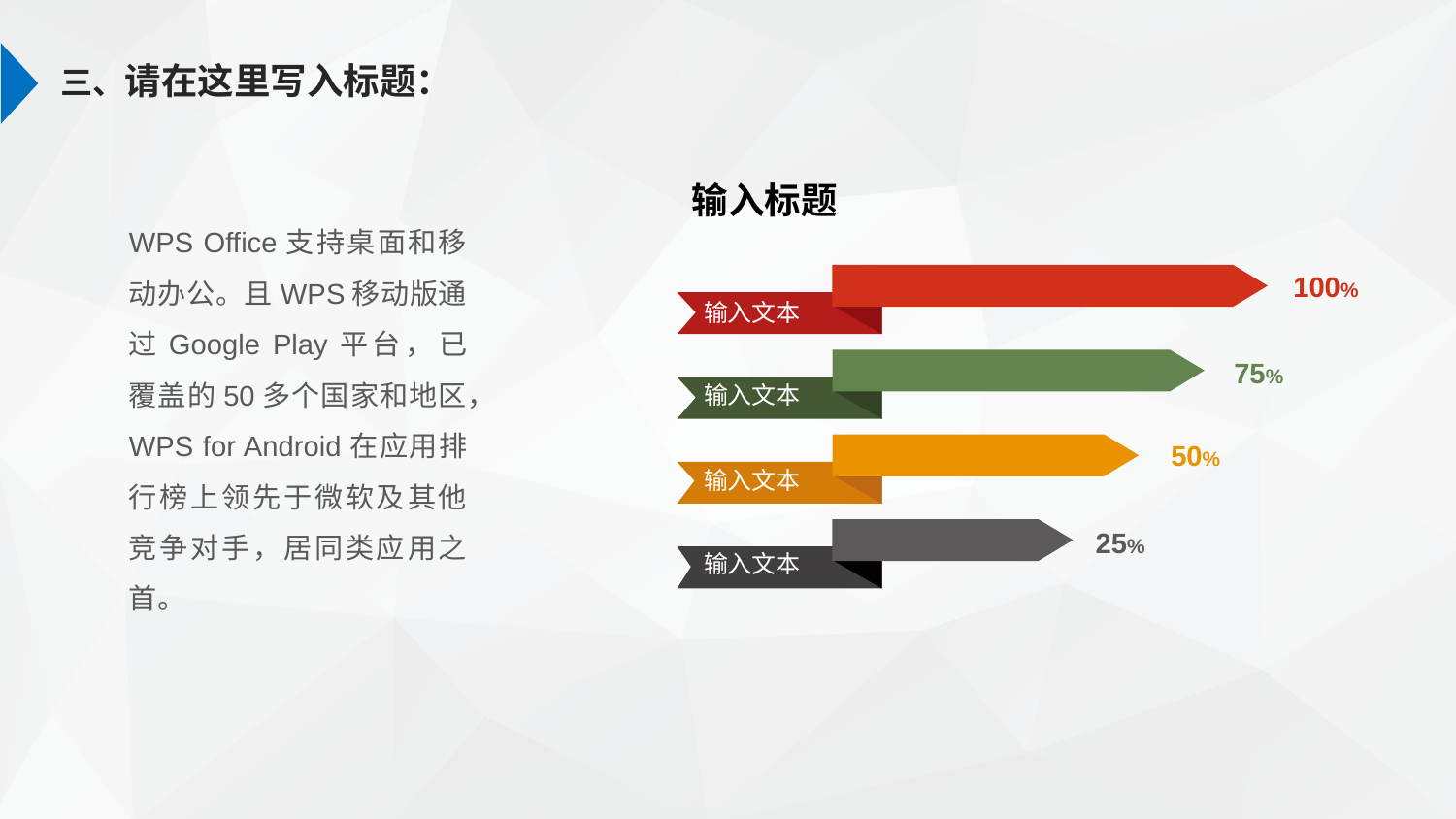

三、请在这里写入标题：

输入标题
100%

输入文本

75%

输入文本

50%

输入文本

25%

输入文本

WPS Office支持桌面和移动办公。且WPS移动版通过Google Play平台，已覆盖的50多个国家和地区，WPS for Android在应用排行榜上领先于微软及其他竞争对手，居同类应用之首。